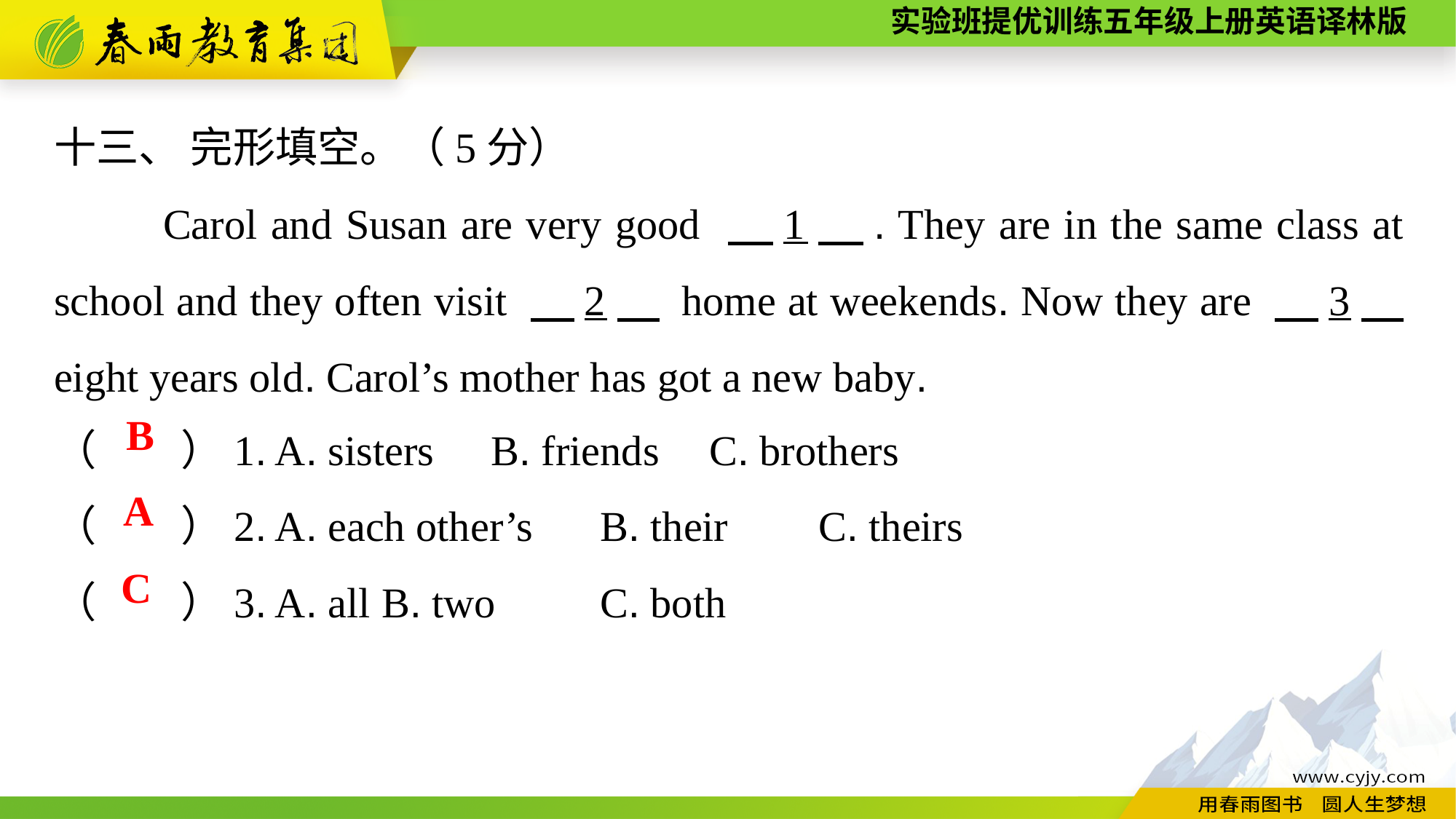

十三、 完形填空。（5分）
	Carol and Susan are very good 　1　. They are in the same class at school and they often visit 　2　 home at weekends. Now they are 　3　 eight years old. Carol’s mother has got a new baby.
（　　）1. A. sisters	B. friends	C. brothers
（　　）2. A. each other’s	B. their	C. theirs
（　　）3. A. all	B. two	C. both
B
A
C